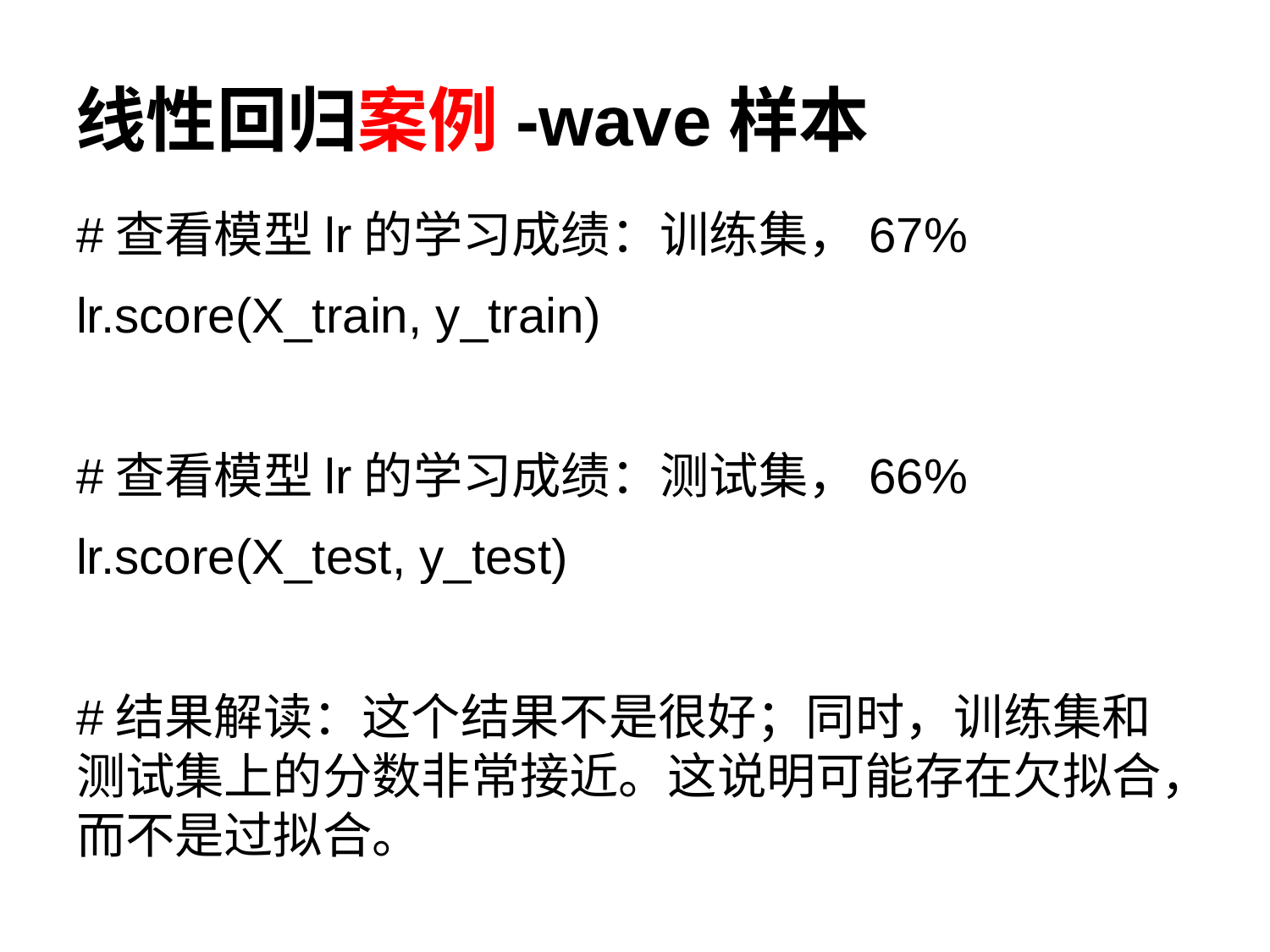

# 线性回归案例-wave样本
#查看模型lr的学习成绩：训练集，67%
lr.score(X_train, y_train)

#查看模型lr的学习成绩：测试集，66%
lr.score(X_test, y_test)

#结果解读：这个结果不是很好；同时，训练集和测试集上的分数非常接近。这说明可能存在欠拟合，而不是过拟合。